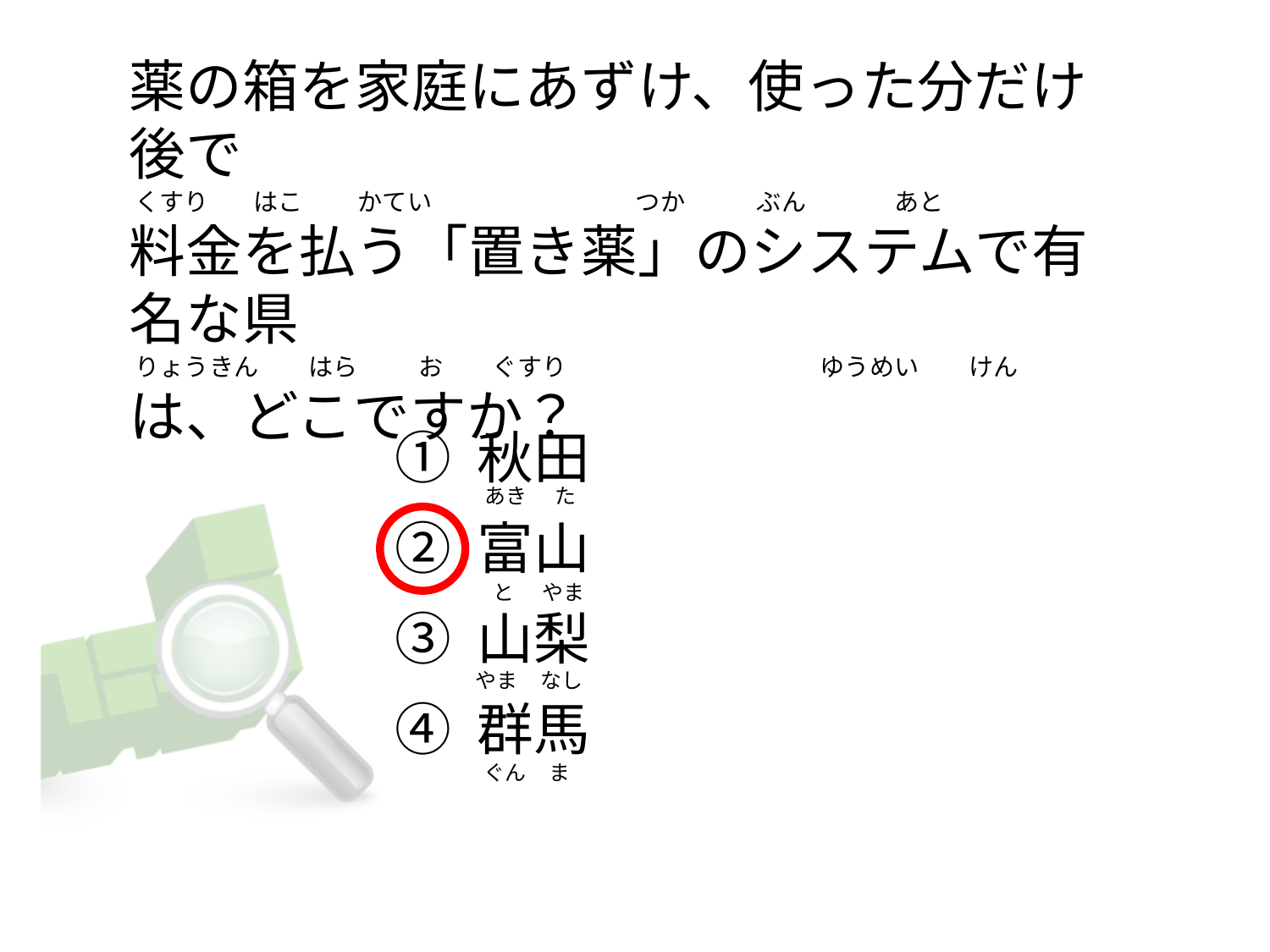

# 薬の箱を家庭にあずけ、使った分だけ後で  くすり        はこ          かてい                                     つか             ぶん                あと 料金を払う「置き薬」のシステムで有名な県  りょうきん         はら           お         ぐすり                                              ゆうめい         けん は、どこですか？
① 秋田
② 富山
③ 山梨
④ 群馬
 あき      た

   と      やま
やま     なし
 ぐん     ま